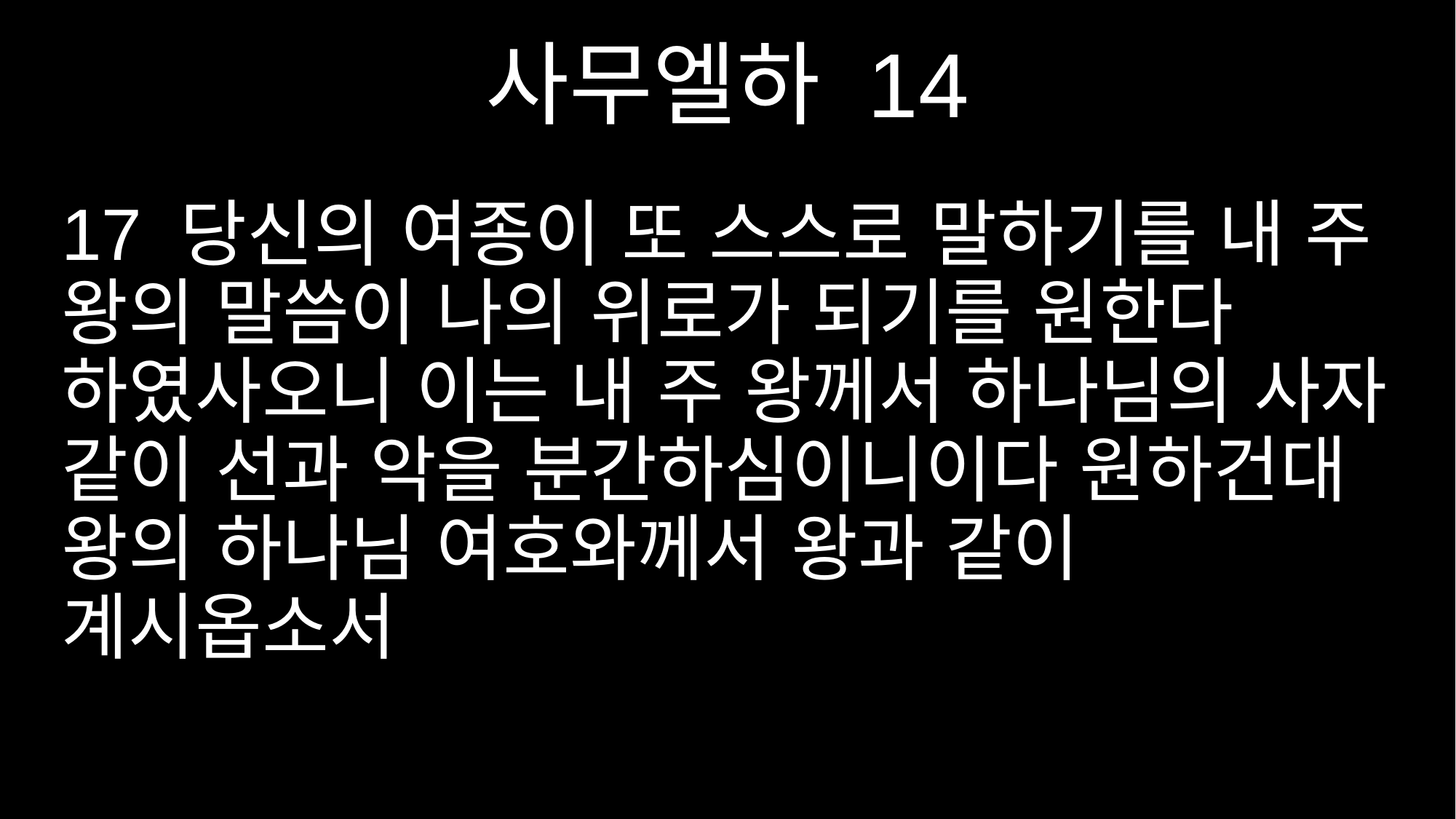

사무엘하 14
17 당신의 여종이 또 스스로 말하기를 내 주 왕의 말씀이 나의 위로가 되기를 원한다 하였사오니 이는 내 주 왕께서 하나님의 사자 같이 선과 악을 분간하심이니이다 원하건대 왕의 하나님 여호와께서 왕과 같이 계시옵소서